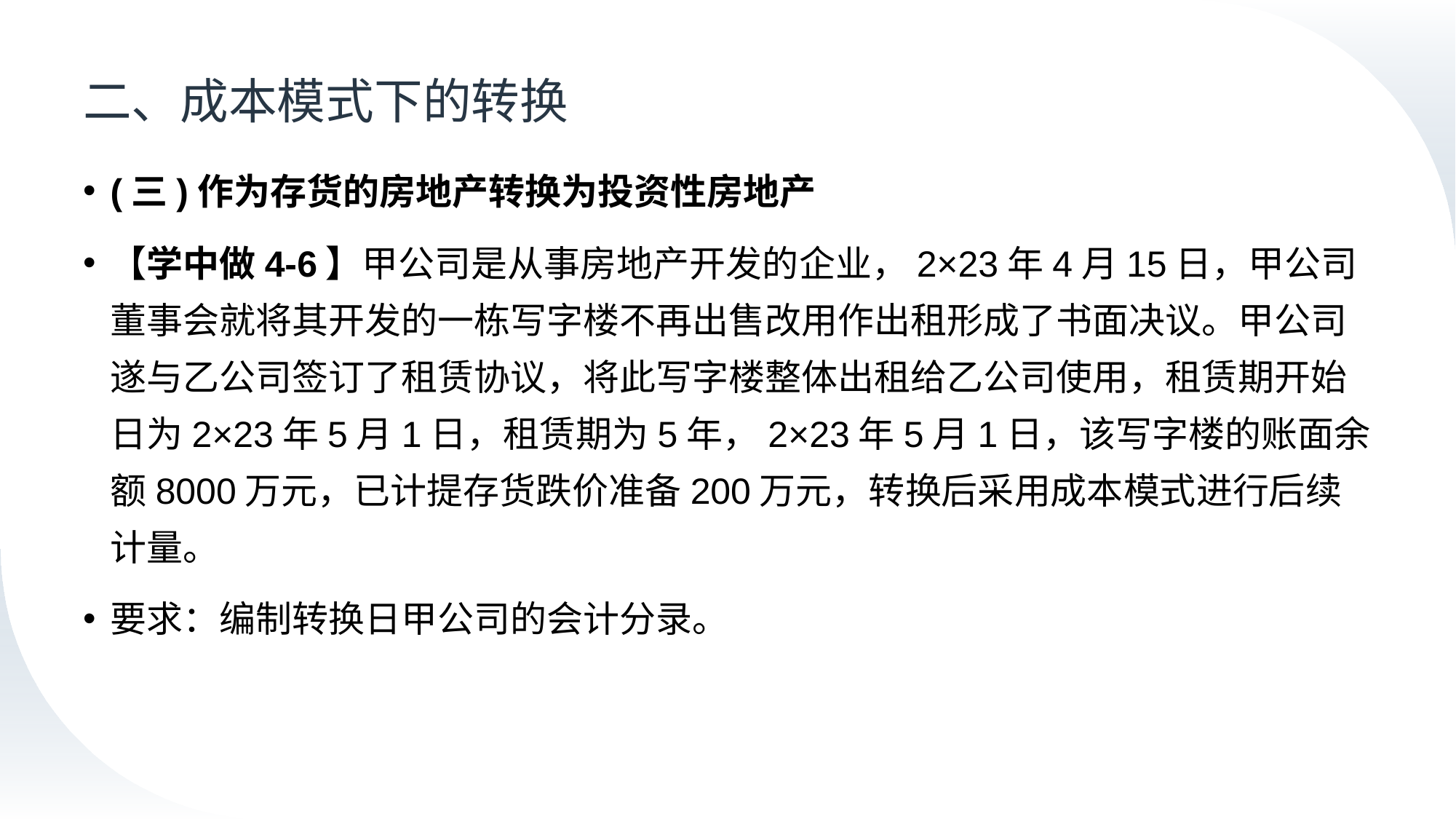

# 二、成本模式下的转换
(三)作为存货的房地产转换为投资性房地产
【学中做4-6】甲公司是从事房地产开发的企业，2×23年4月15日，甲公司董事会就将其开发的一栋写字楼不再出售改用作出租形成了书面决议。甲公司遂与乙公司签订了租赁协议，将此写字楼整体出租给乙公司使用，租赁期开始日为2×23年5月1日，租赁期为5年，2×23年5月1日，该写字楼的账面余额8000万元，已计提存货跌价准备200万元，转换后采用成本模式进行后续计量。
要求：编制转换日甲公司的会计分录。